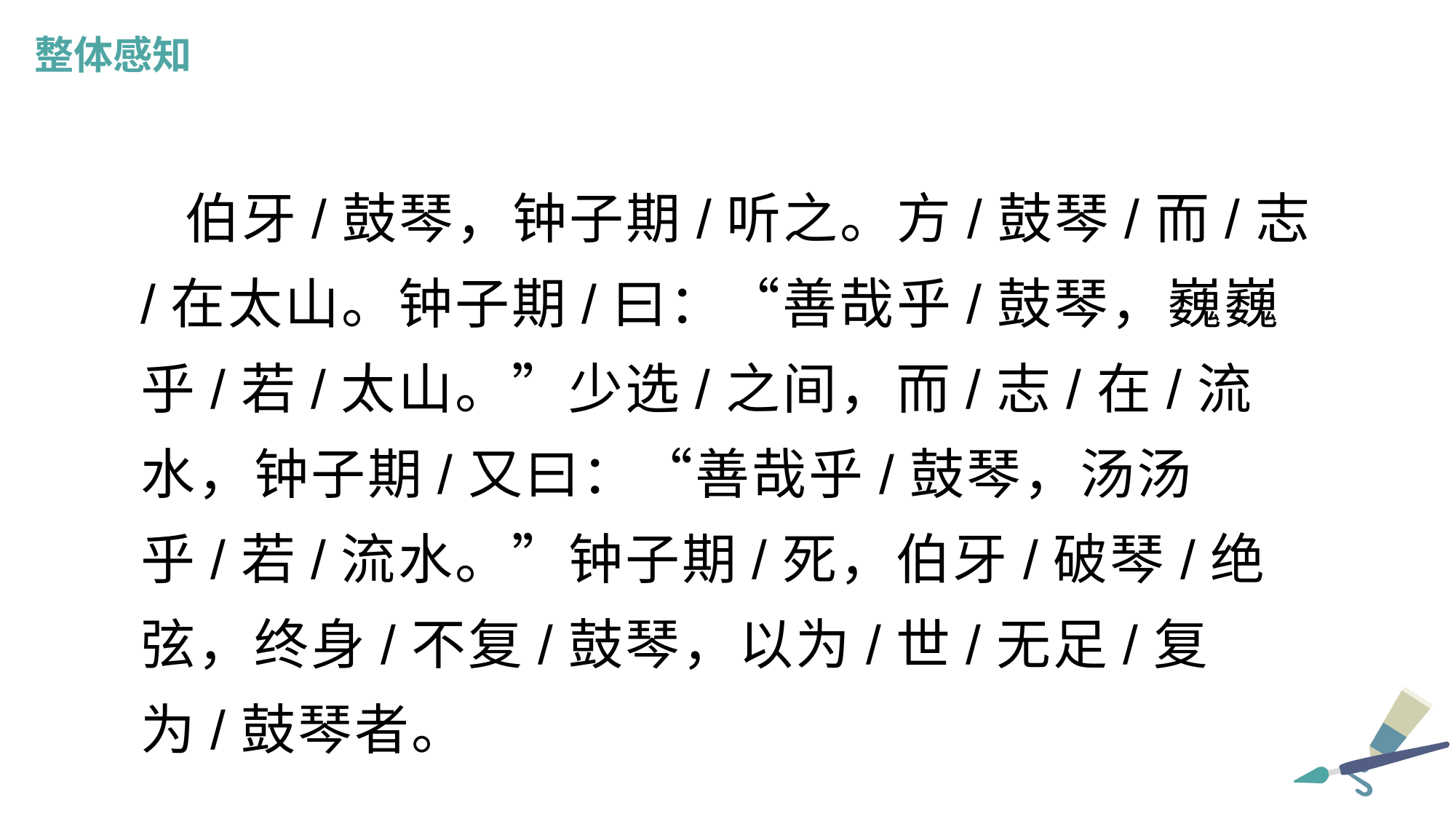

整体感知
     伯牙/鼓琴，钟子期/听之。方/鼓琴/而/志/在太山。钟子期/曰：“善哉乎/鼓琴，巍巍乎/若/太山。”少选/之间，而/志/在/流水，钟子期/又曰：“善哉乎/鼓琴，汤汤乎/若/流水。”钟子期/死，伯牙/破琴/绝弦，终身/不复/鼓琴，以为/世/无足/复为/鼓琴者。